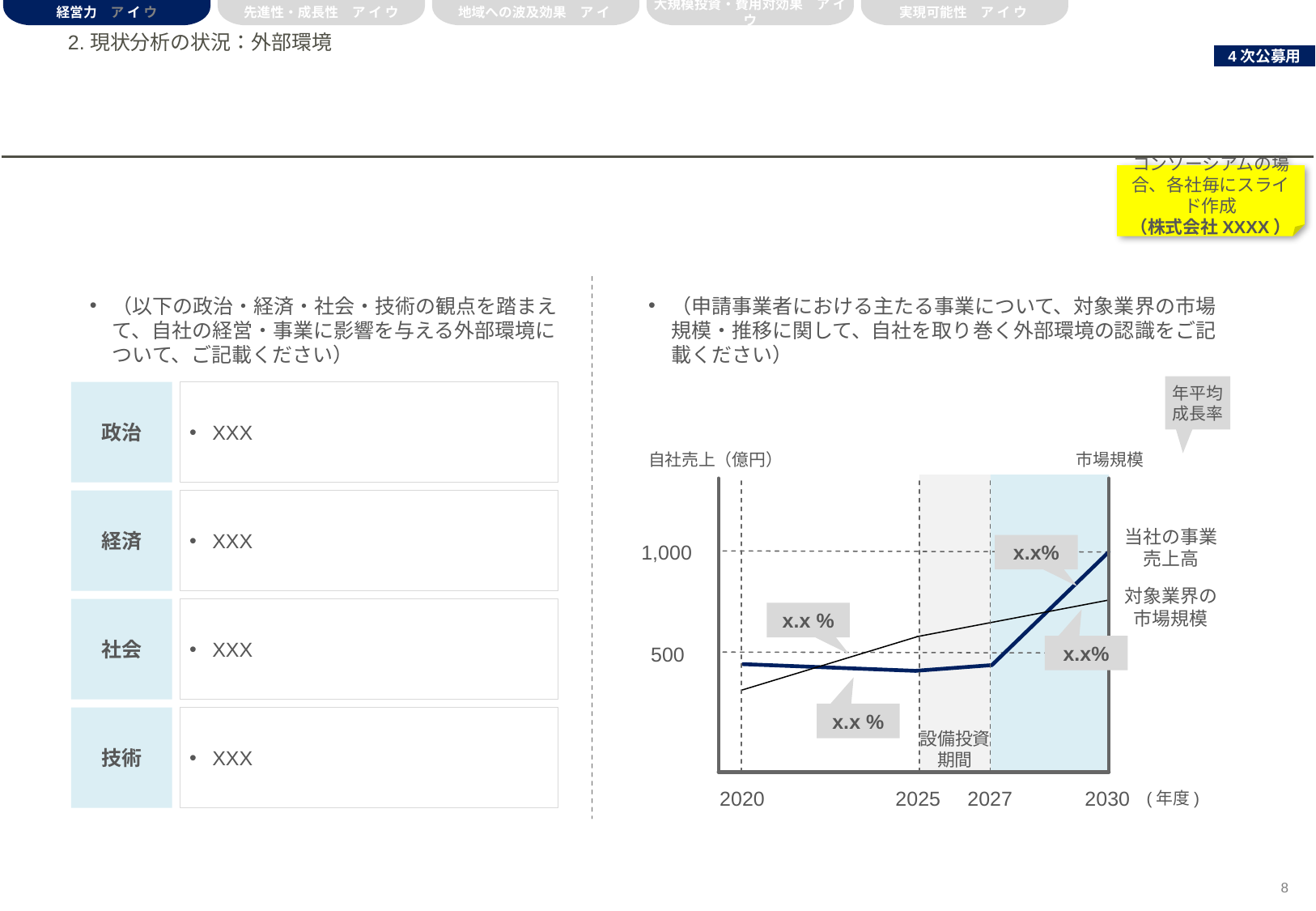

経営力　ア イ ウ
先進性・成長性　ア イ ウ
地域への波及効果　ア イ
大規模投資・費用対効果　ア イ ウ
実現可能性　ア イ ウ
# 2.現状分析の状況：外部環境

コンソーシアムの場合、各社毎にスライド作成
（株式会社XXXX）
（以下の政治・経済・社会・技術の観点を踏まえて、自社の経営・事業に影響を与える外部環境について、ご記載ください）
（申請事業者における主たる事業について、対象業界の市場規模・推移に関して、自社を取り巻く外部環境の認識をご記載ください）
年平均
成長率
政治
XXX
XXX
XXX
XXX
自社売上（億円）
市場規模
設備投資期間

経済
当社の事業売上高
x.x%
1,000
対象業界の市場規模
社会
x.x %
x.x%
500
x.x %
技術
(年度)
2025
2020
2027
2030